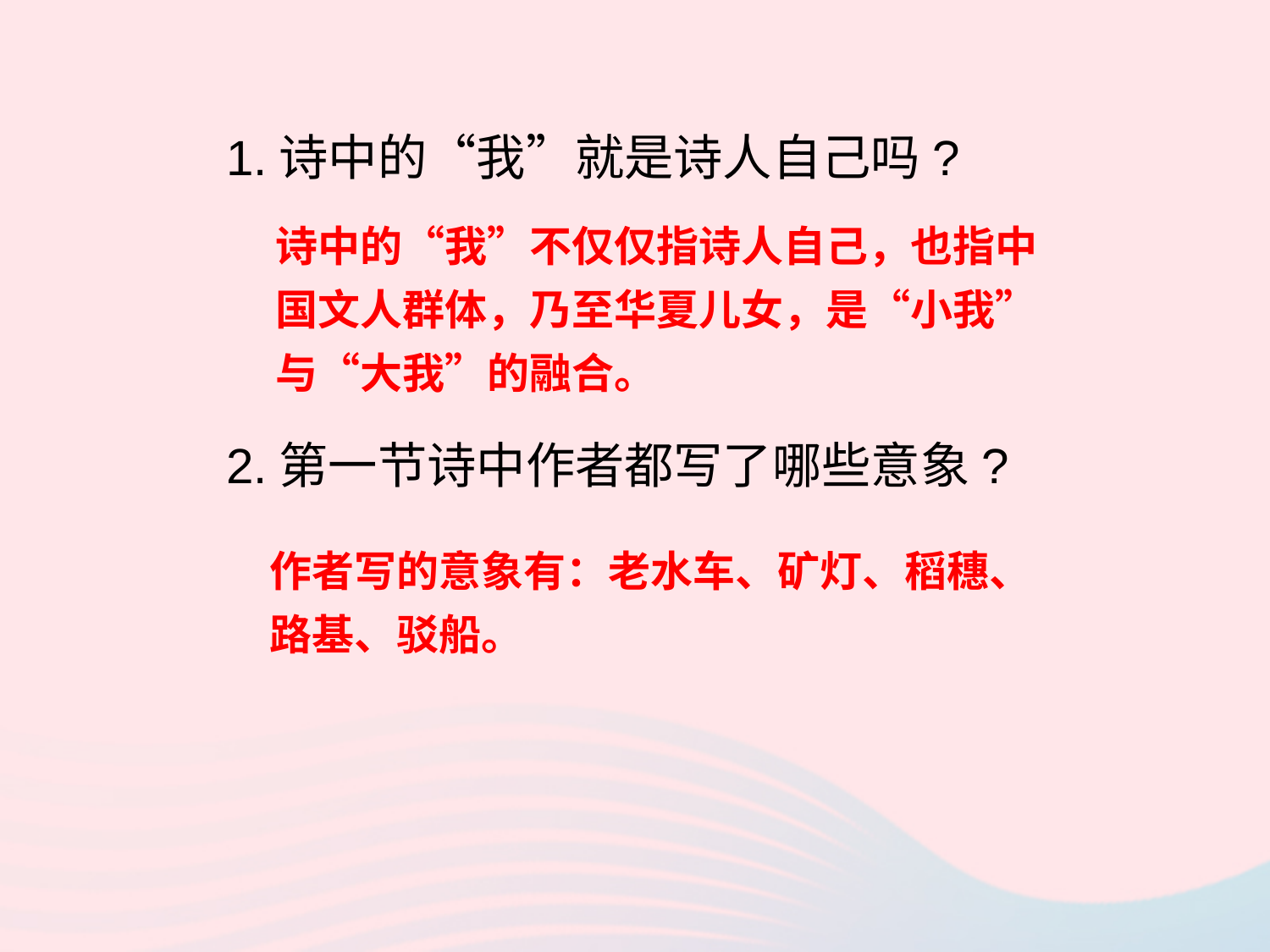

1.诗中的“我”就是诗人自己吗?

2.第一节诗中作者都写了哪些意象?
诗中的“我”不仅仅指诗人自己，也指中国文人群体，乃至华夏儿女，是“小我”与“大我”的融合。
作者写的意象有：老水车、矿灯、稻穗、路基、驳船。